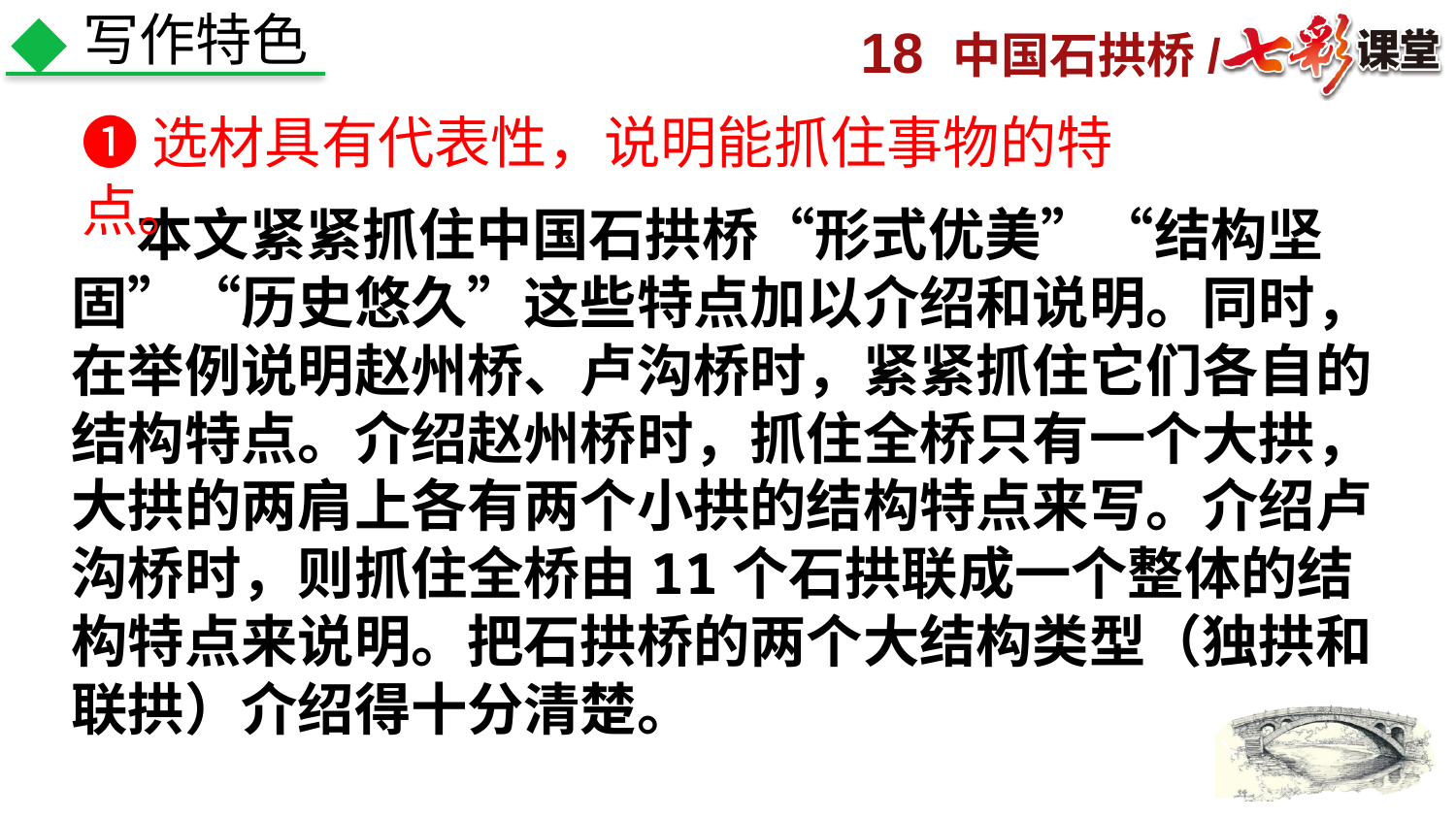

写作特色

❶选材具有代表性，说明能抓住事物的特点。
    本文紧紧抓住中国石拱桥“形式优美”“结构坚固”“历史悠久”这些特点加以介绍和说明。同时，在举例说明赵州桥、卢沟桥时，紧紧抓住它们各自的结构特点。介绍赵州桥时，抓住全桥只有一个大拱，大拱的两肩上各有两个小拱的结构特点来写。介绍卢沟桥时，则抓住全桥由11个石拱联成一个整体的结构特点来说明。把石拱桥的两个大结构类型（独拱和联拱）介绍得十分清楚。